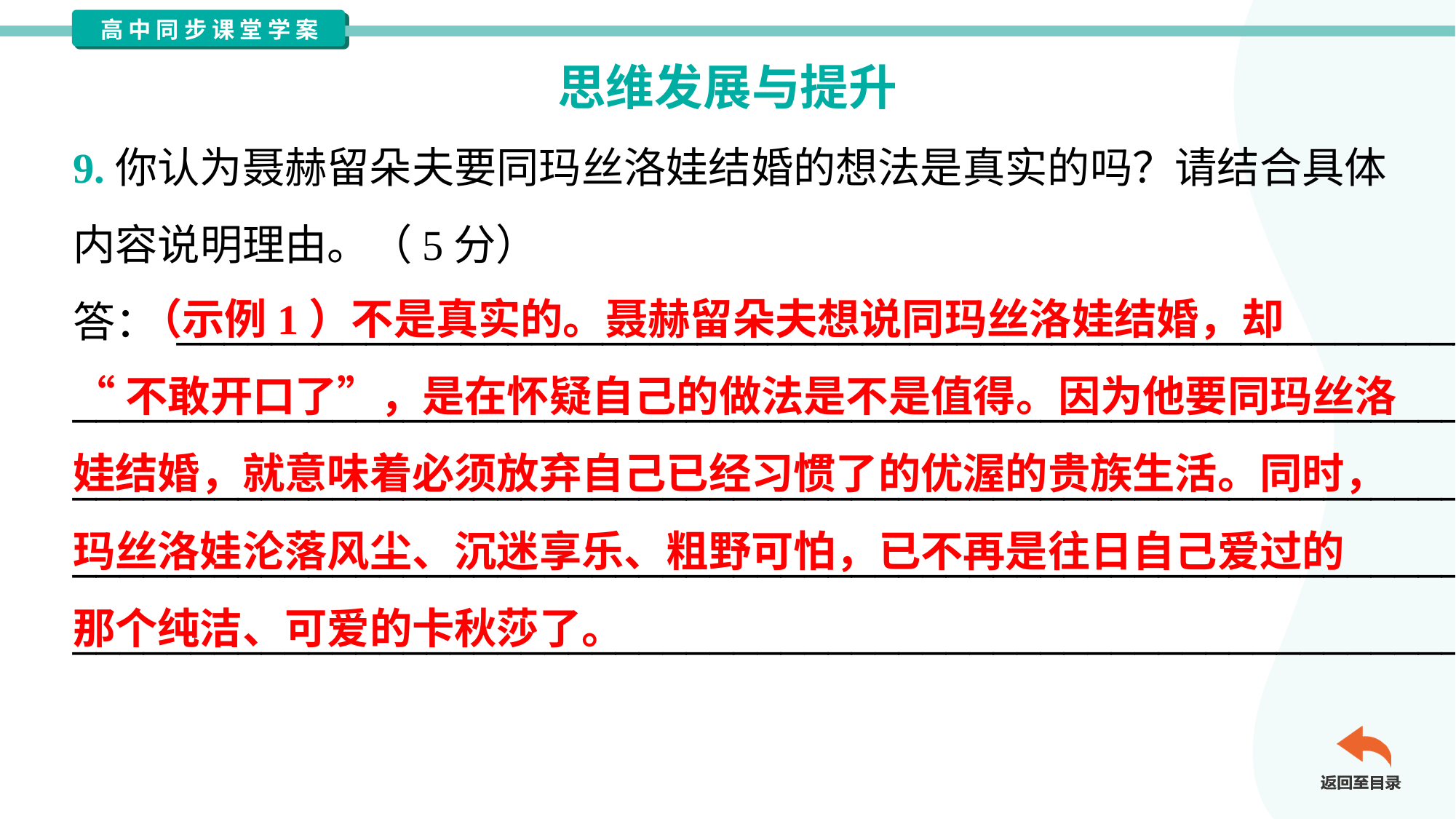

思维发展与提升
9.你认为聂赫留朵夫要同玛丝洛娃结婚的想法是真实的吗？请结合具体
内容说明理由。（5分）
答： ________________________________________________________
_____________________________________________________________
_____________________________________________________________
_____________________________________________________________
_____________________________________________________________
      （示例1）不是真实的。聂赫留朵夫想说同玛丝洛娃结婚，却
“不敢开口了”，是在怀疑自己的做法是不是值得。因为他要同玛丝洛
娃结婚，就意味着必须放弃自己已经习惯了的优渥的贵族生活。同时，
玛丝洛娃沦落风尘、沉迷享乐、粗野可怕，已不再是往日自己爱过的
那个纯洁、可爱的卡秋莎了。